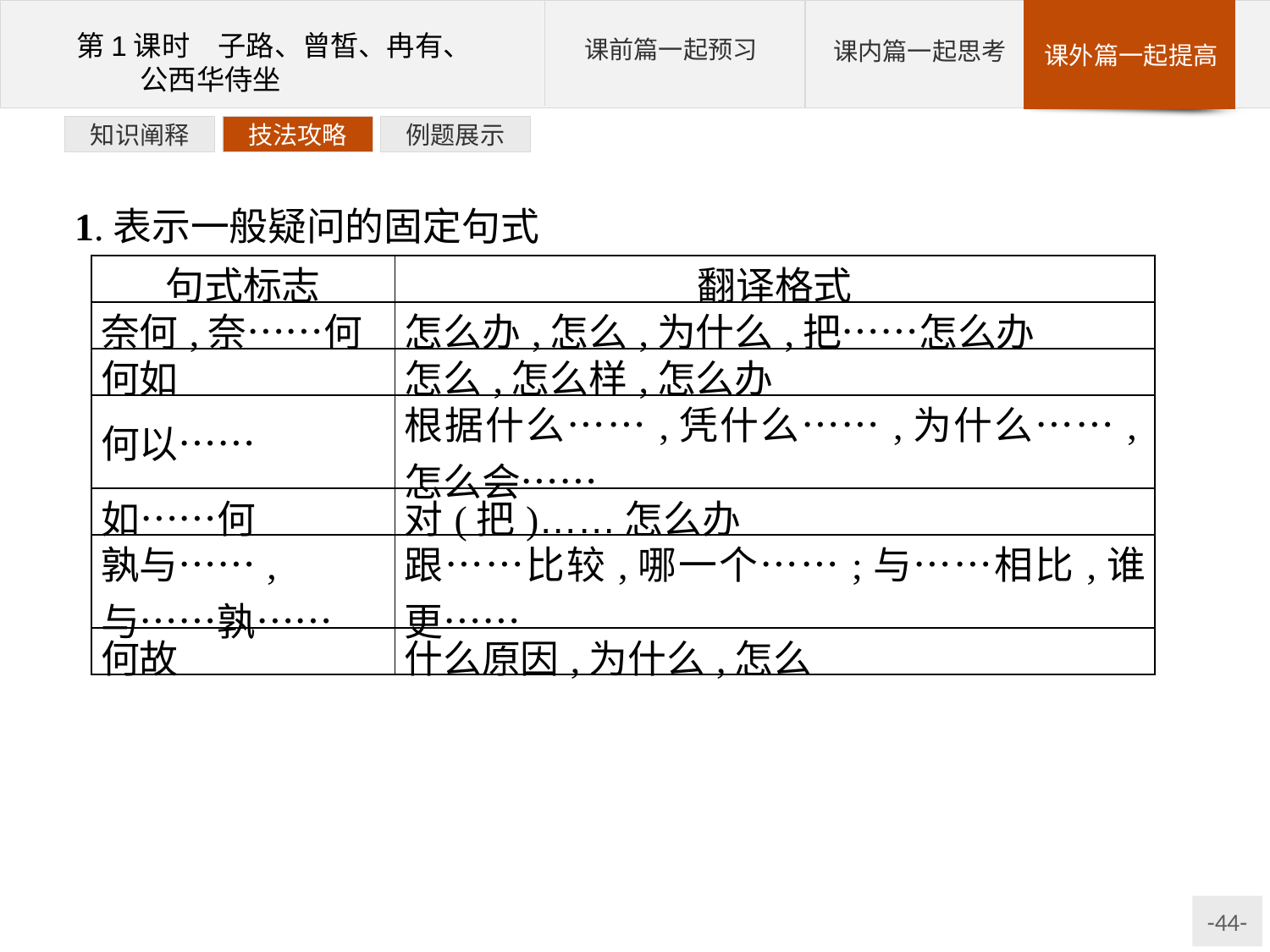

例题展示
技法攻略
知识阐释
1.表示一般疑问的固定句式
| 句式标志 | 翻译格式 |
| --- | --- |
| 奈何,奈……何 | 怎么办,怎么,为什么,把……怎么办 |
| 何如 | 怎么,怎么样,怎么办 |
| 何以…… | 根据什么……,凭什么……,为什么……,怎么会…… |
| 如……何 | 对(把)……怎么办 |
| 孰与……, 与……孰…… | 跟……比较,哪一个……;与……相比,谁更…… |
| 何故 | 什么原因,为什么,怎么 |